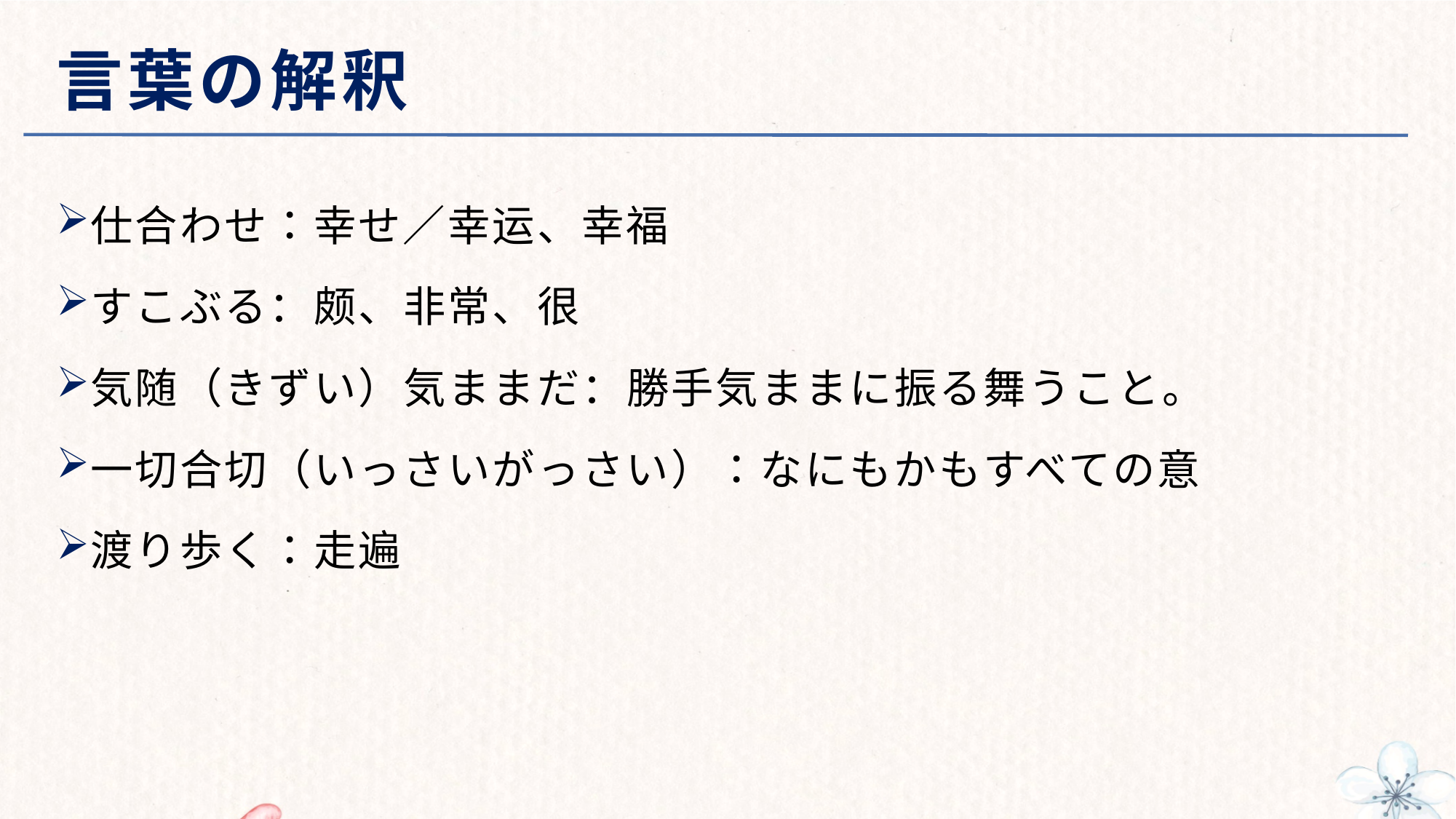

# 言葉の解釈
仕合わせ：幸せ／幸运、幸福
すこぶる：颇、非常、很
気随（きずい）気ままだ：勝手気ままに振る舞うこと。
一切合切（いっさいがっさい）：なにもかもすべての意
渡り歩く：走遍